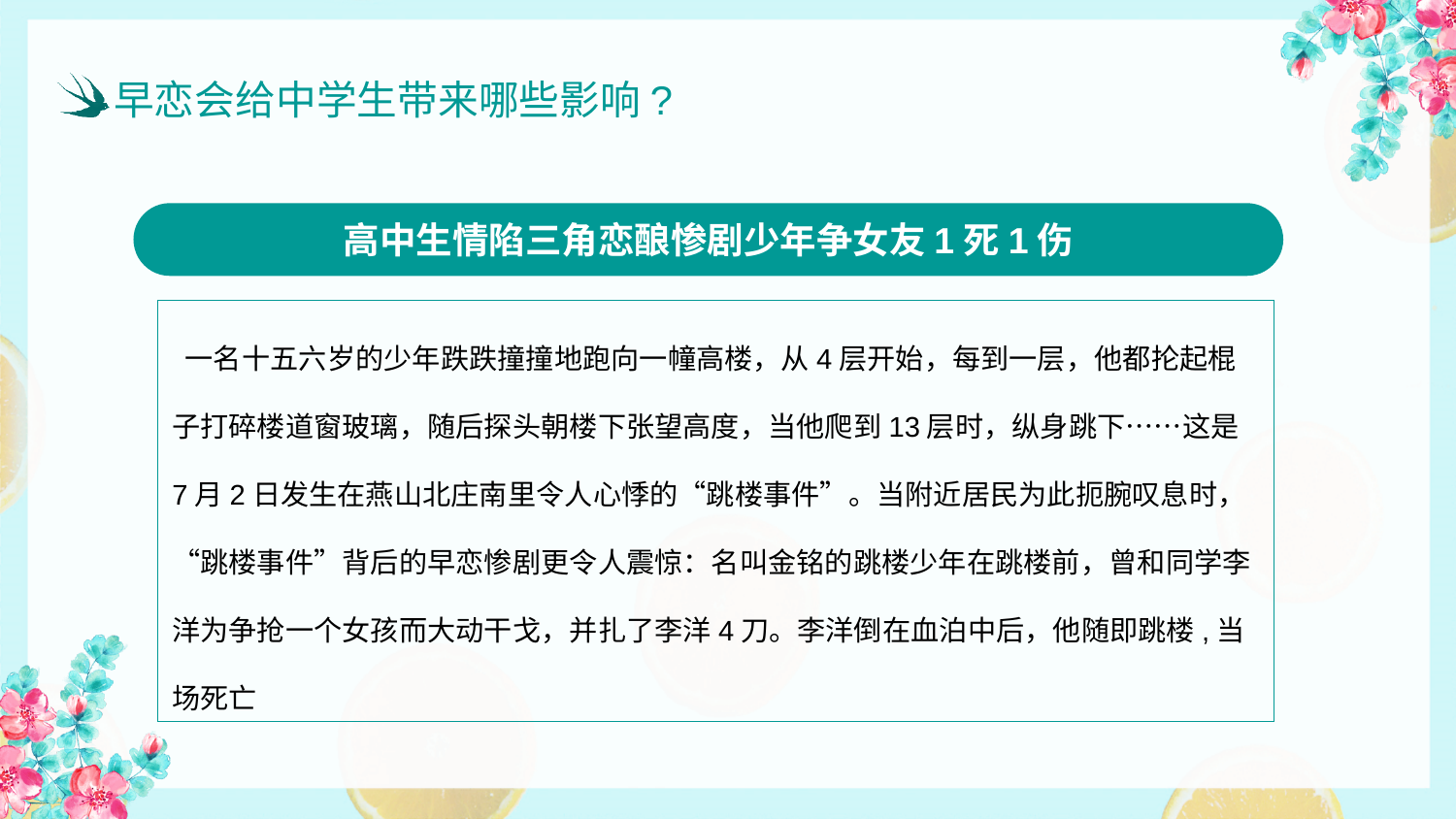

高中生情陷三角恋酿惨剧少年争女友1死1伤
 一名十五六岁的少年跌跌撞撞地跑向一幢高楼，从4层开始，每到一层，他都抡起棍子打碎楼道窗玻璃，随后探头朝楼下张望高度，当他爬到13层时，纵身跳下……这是7月2日发生在燕山北庄南里令人心悸的“跳楼事件”。当附近居民为此扼腕叹息时，“跳楼事件”背后的早恋惨剧更令人震惊：名叫金铭的跳楼少年在跳楼前，曾和同学李洋为争抢一个女孩而大动干戈，并扎了李洋4刀。李洋倒在血泊中后，他随即跳楼,当场死亡